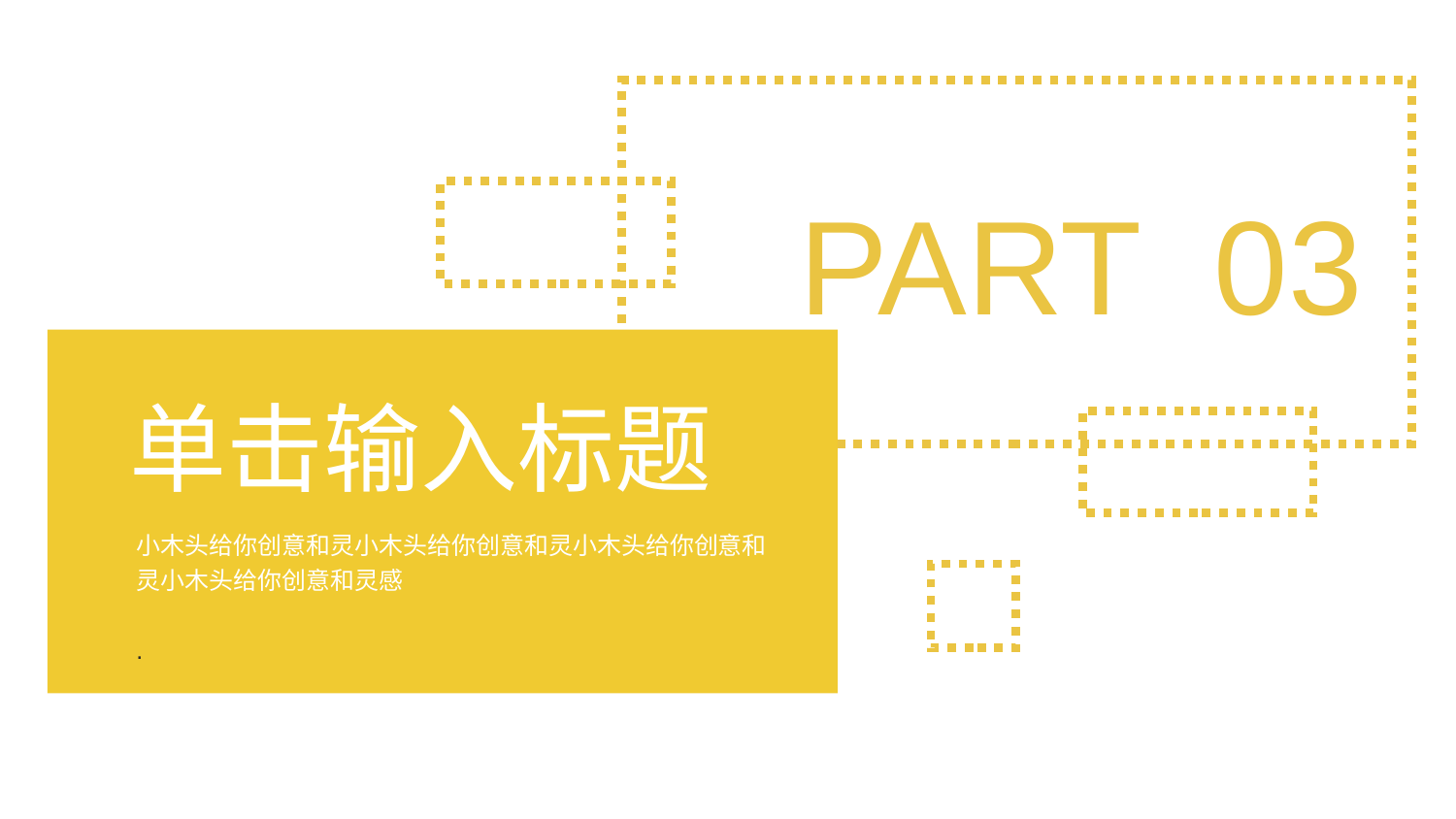

PART  03

单击输入标题

小木头给你创意和灵小木头给你创意和灵小木头给你创意和灵小木头给你创意和灵感

.